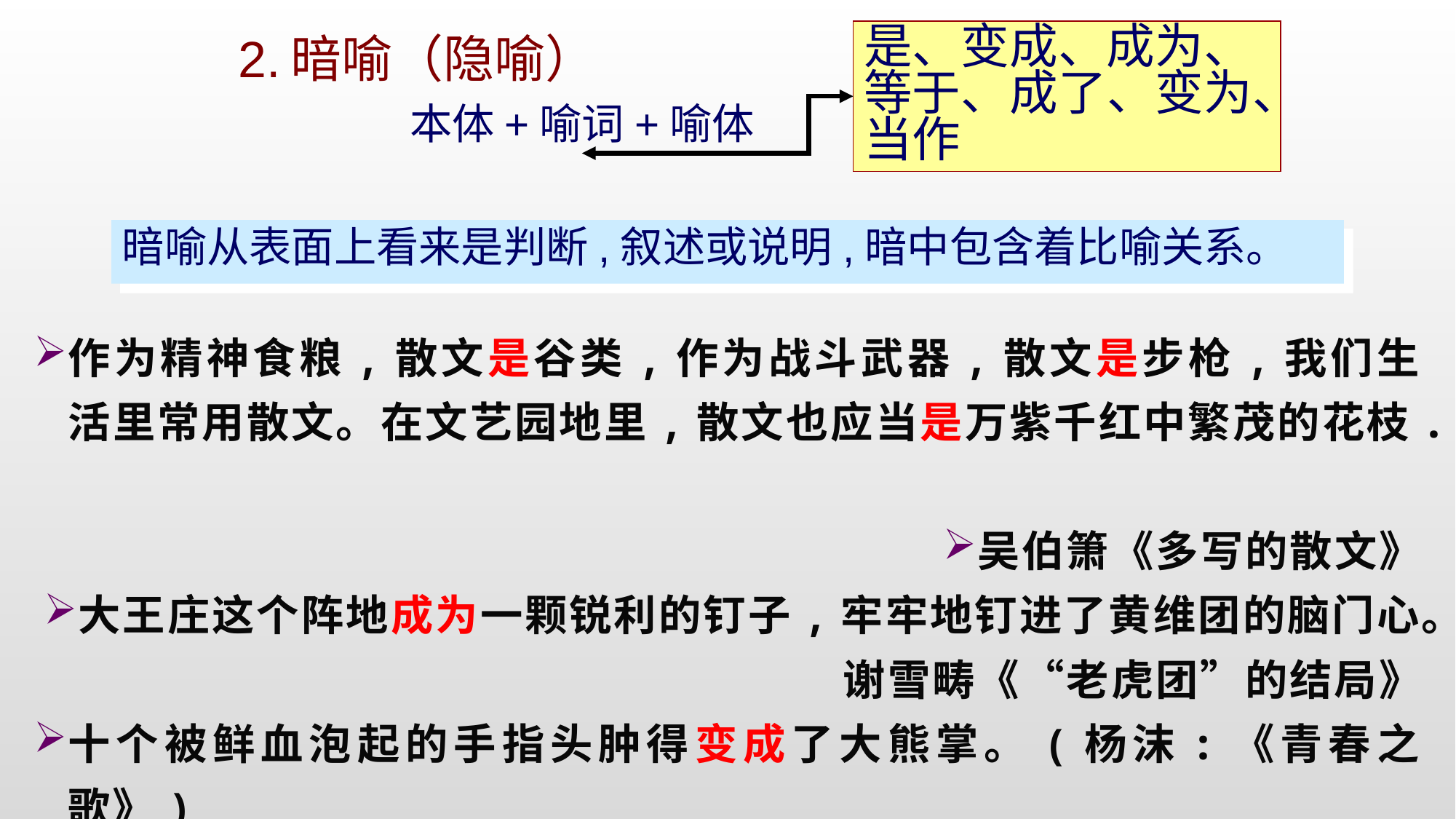

# 2.暗喻（隐喻）
是、变成、成为、等于、成了、变为、当作
本体+喻词+喻体
暗喻从表面上看来是判断,叙述或说明,暗中包含着比喻关系。
作为精神食粮,散文是谷类,作为战斗武器,散文是步枪,我们生活里常用散文。在文艺园地里,散文也应当是万紫千红中繁茂的花枝.
吴伯箫《多写的散文》
大王庄这个阵地成为一颗锐利的钉子,牢牢地钉进了黄维团的脑门心。谢雪畴《“老虎团”的结局》
十个被鲜血泡起的手指头肿得变成了大熊掌。(杨沫:《青春之歌》)